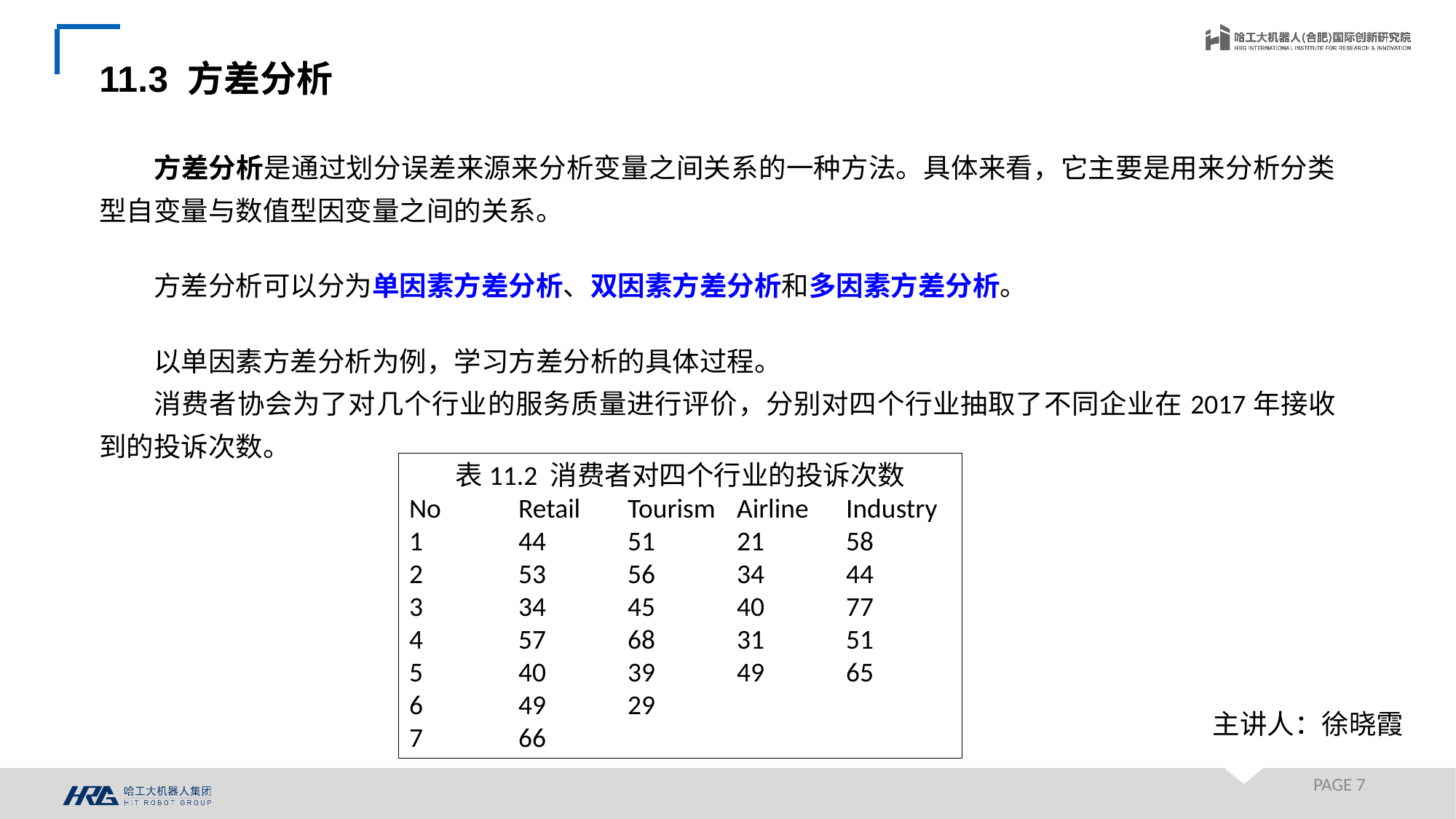

11.3 方差分析
方差分析是通过划分误差来源来分析变量之间关系的一种方法。具体来看，它主要是用来分析分类型自变量与数值型因变量之间的关系。

方差分析可以分为单因素方差分析、双因素方差分析和多因素方差分析。

以单因素方差分析为例，学习方差分析的具体过程。
消费者协会为了对几个行业的服务质量进行评价，分别对四个行业抽取了不同企业在2017年接收到的投诉次数。
表11.2 消费者对四个行业的投诉次数
No	Retail	Tourism	Airline	Industry
1	44	51	21	58
2	53	56	34	44
3	34	45	40	77
4	57	68	31	51
5	40	39	49	65
6	49	29
7	66
主讲人：徐晓霞